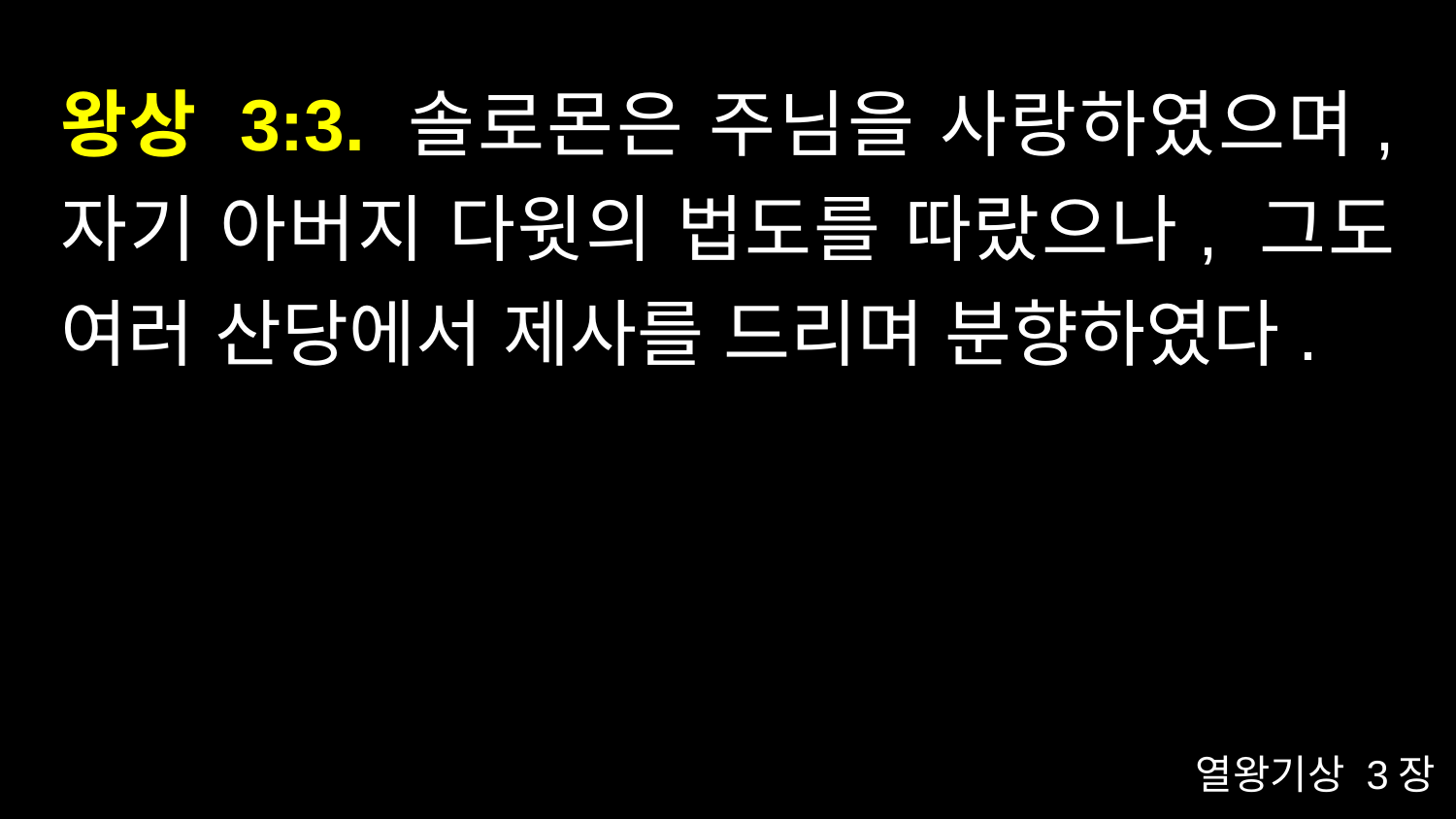

# 왕상 3:3. 솔로몬은 주님을 사랑하였으며, 자기 아버지 다윗의 법도를 따랐으나, 그도 여러 산당에서 제사를 드리며 분향하였다.
열왕기상 3장